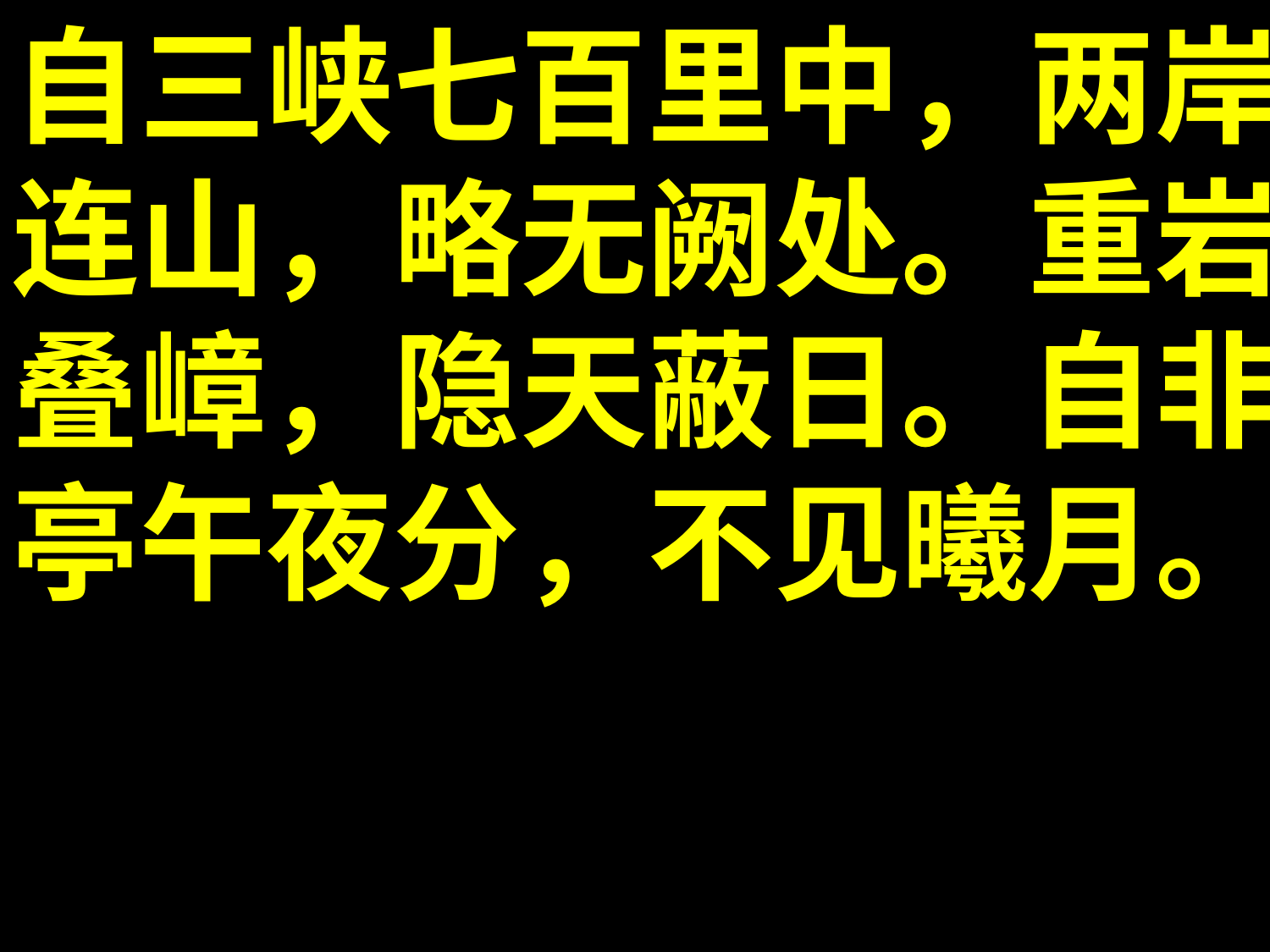

自三峡七百里中，两岸连山，略无阙处。重岩叠嶂，隐天蔽日。自非亭午夜分，不见曦月。